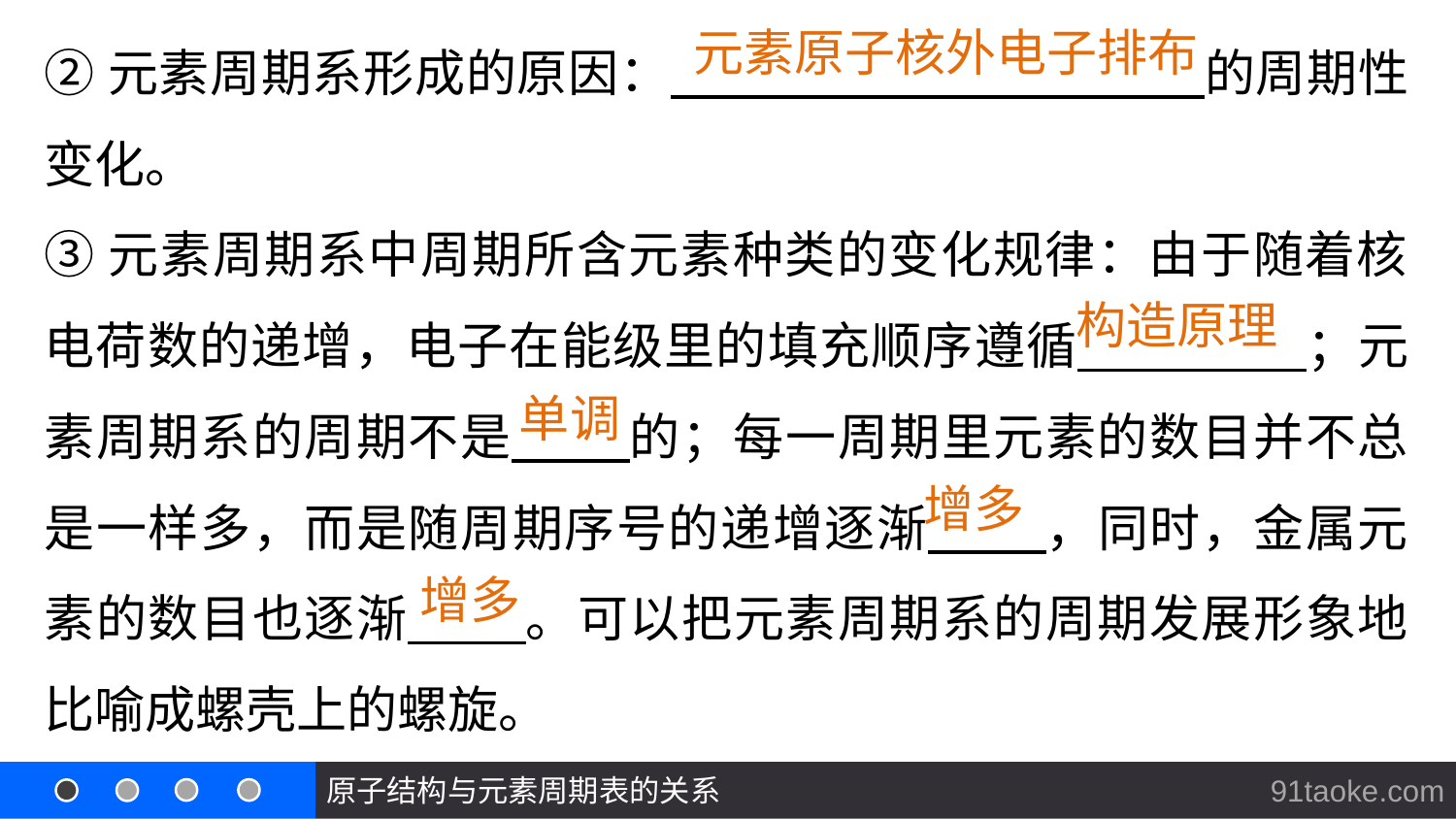

②元素周期系形成的原因：                                            的周期性变化。
③元素周期系中周期所含元素种类的变化规律：由于随着核电荷数的递增，电子在能级里的填充顺序遵循                  ；元素周期系的周期不是         的；每一周期里元素的数目并不总是一样多，而是随周期序号的递增逐渐         ，同时，金属元素的数目也逐渐         。可以把元素周期系的周期发展形象地比喻成螺壳上的螺旋。
元素原子核外电子排布
构造原理
单调
增多
增多